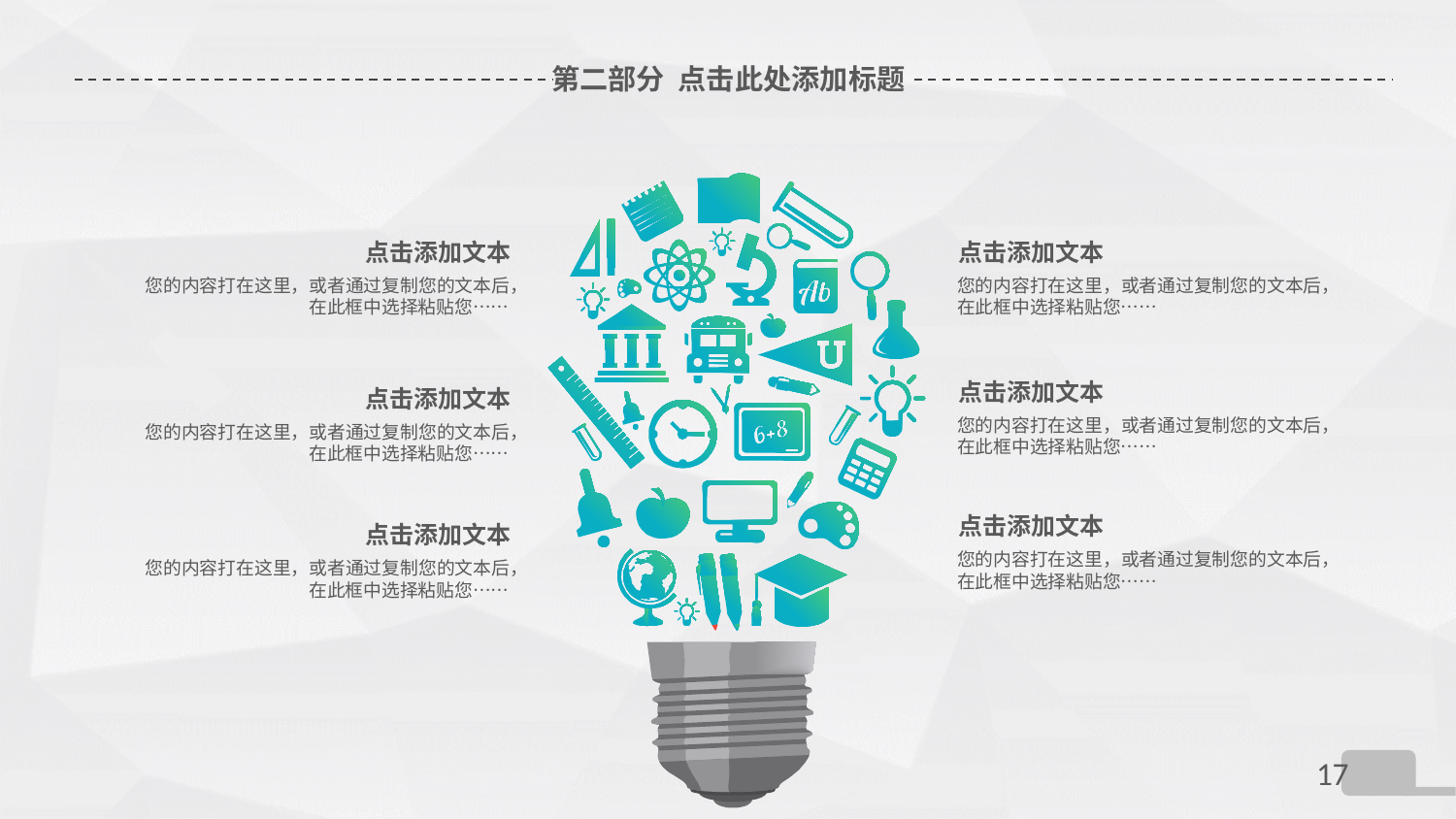

# 第二部分  点击此处添加标题

点击添加文本
点击添加文本

您的内容打在这里，或者通过复制您的文本后，在此框中选择粘贴您……
您的内容打在这里，或者通过复制您的文本后，在此框中选择粘贴您……

点击添加文本
点击添加文本

您的内容打在这里，或者通过复制您的文本后，在此框中选择粘贴您……
您的内容打在这里，或者通过复制您的文本后，在此框中选择粘贴您……

点击添加文本
点击添加文本
您的内容打在这里，或者通过复制您的文本后，在此框中选择粘贴您……

您的内容打在这里，或者通过复制您的文本后，在此框中选择粘贴您……